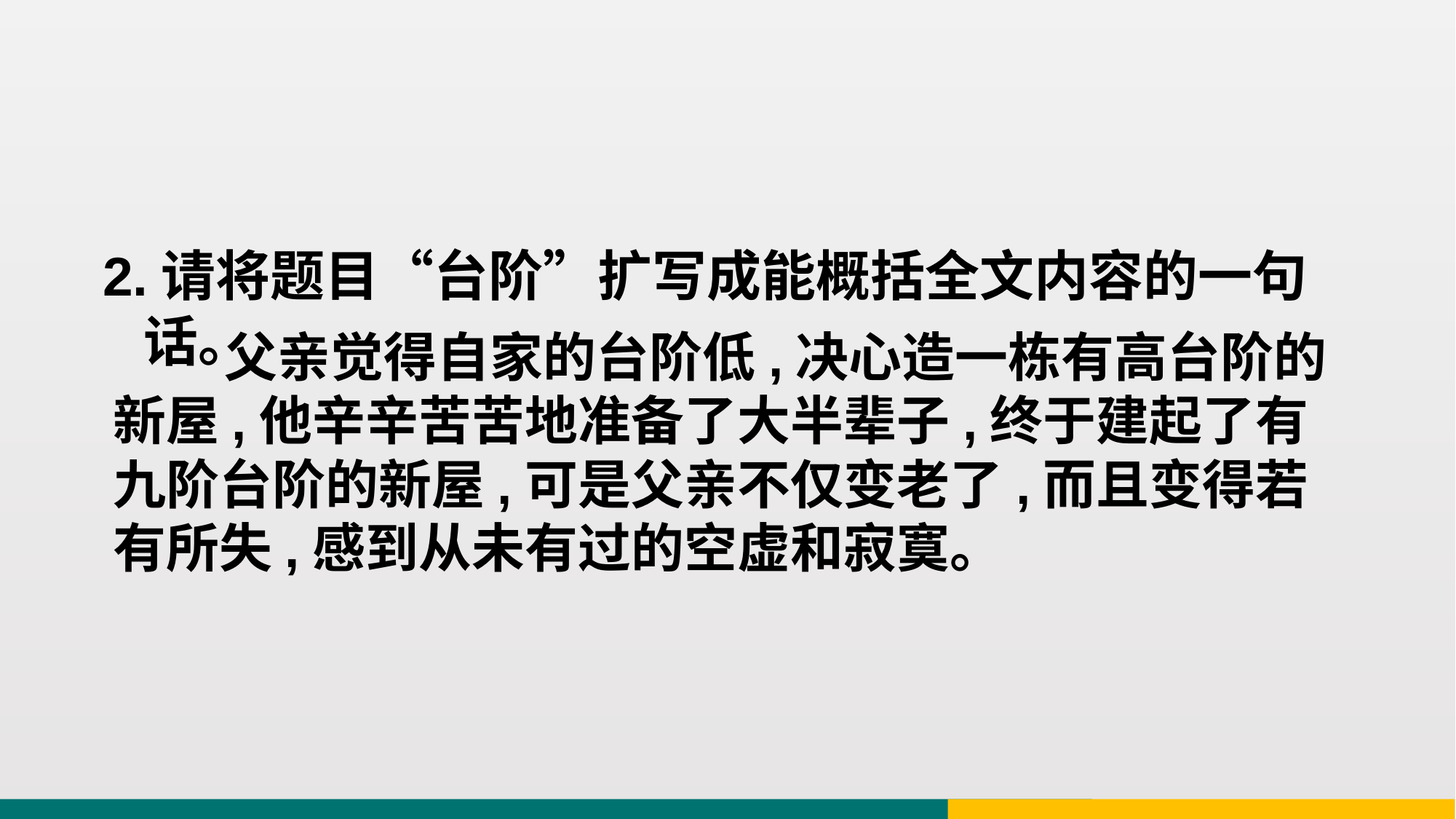

2.请将题目“台阶”扩写成能概括全文内容的一句话。
         父亲觉得自家的台阶低,决心造一栋有高台阶的新屋,他辛辛苦苦地准备了大半辈子,终于建起了有九阶台阶的新屋,可是父亲不仅变老了,而且变得若有所失,感到从未有过的空虚和寂寞。